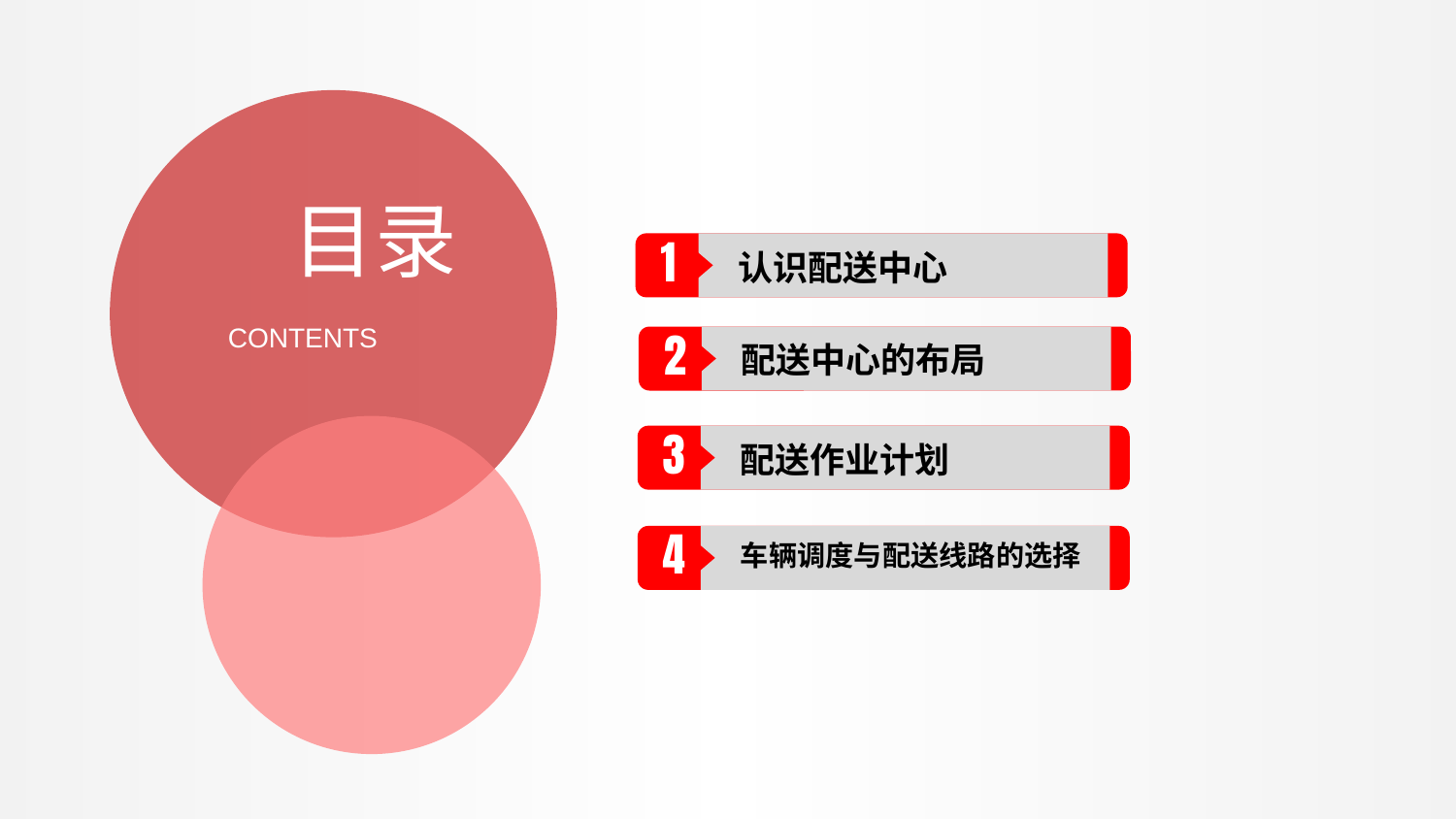

目录
1

认识配送中心

CONTENTS
2

配送中心的布局

3

配送作业计划

4

车辆调度与配送线路的选择